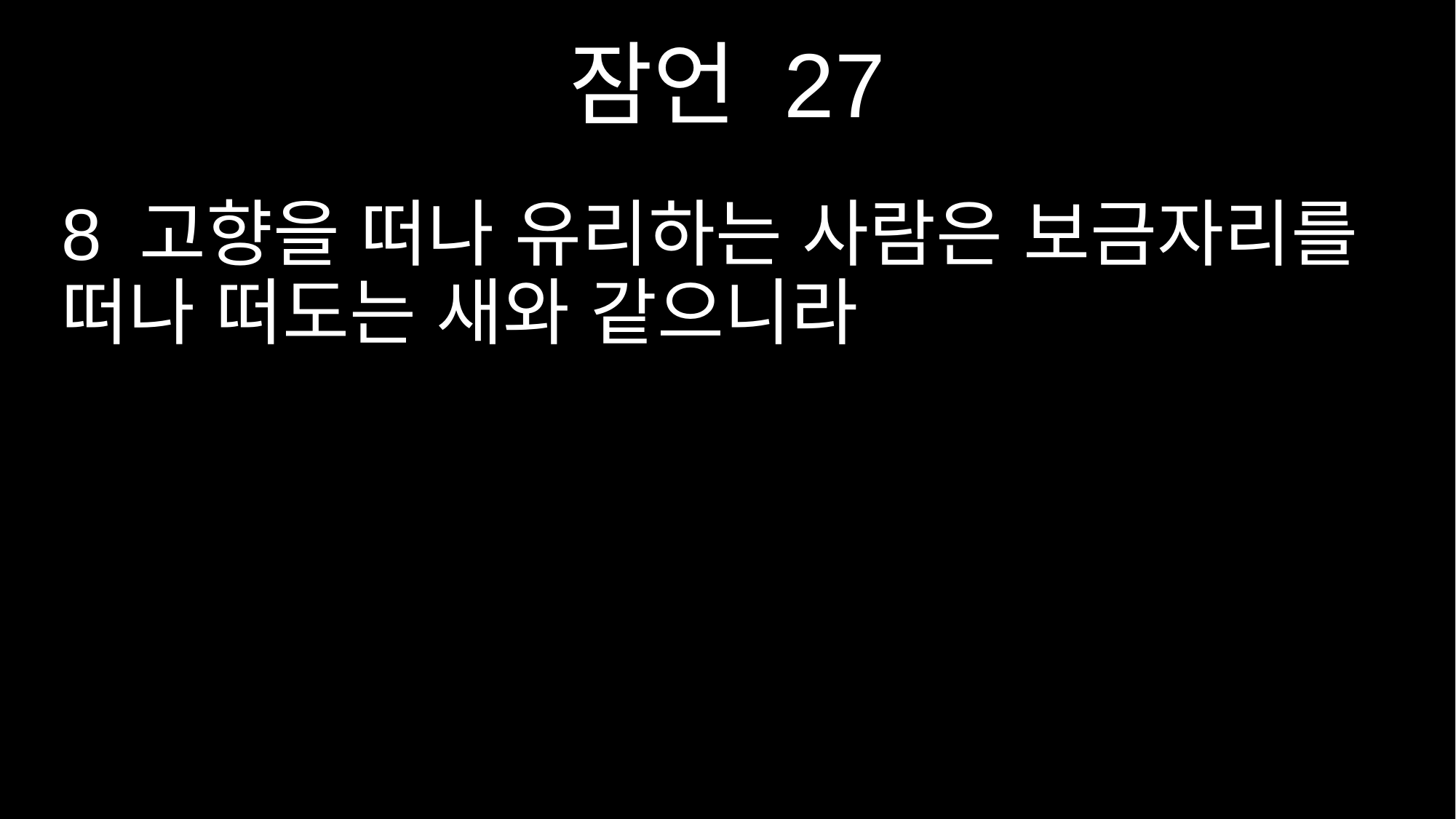

잠언 27
8 고향을 떠나 유리하는 사람은 보금자리를 떠나 떠도는 새와 같으니라